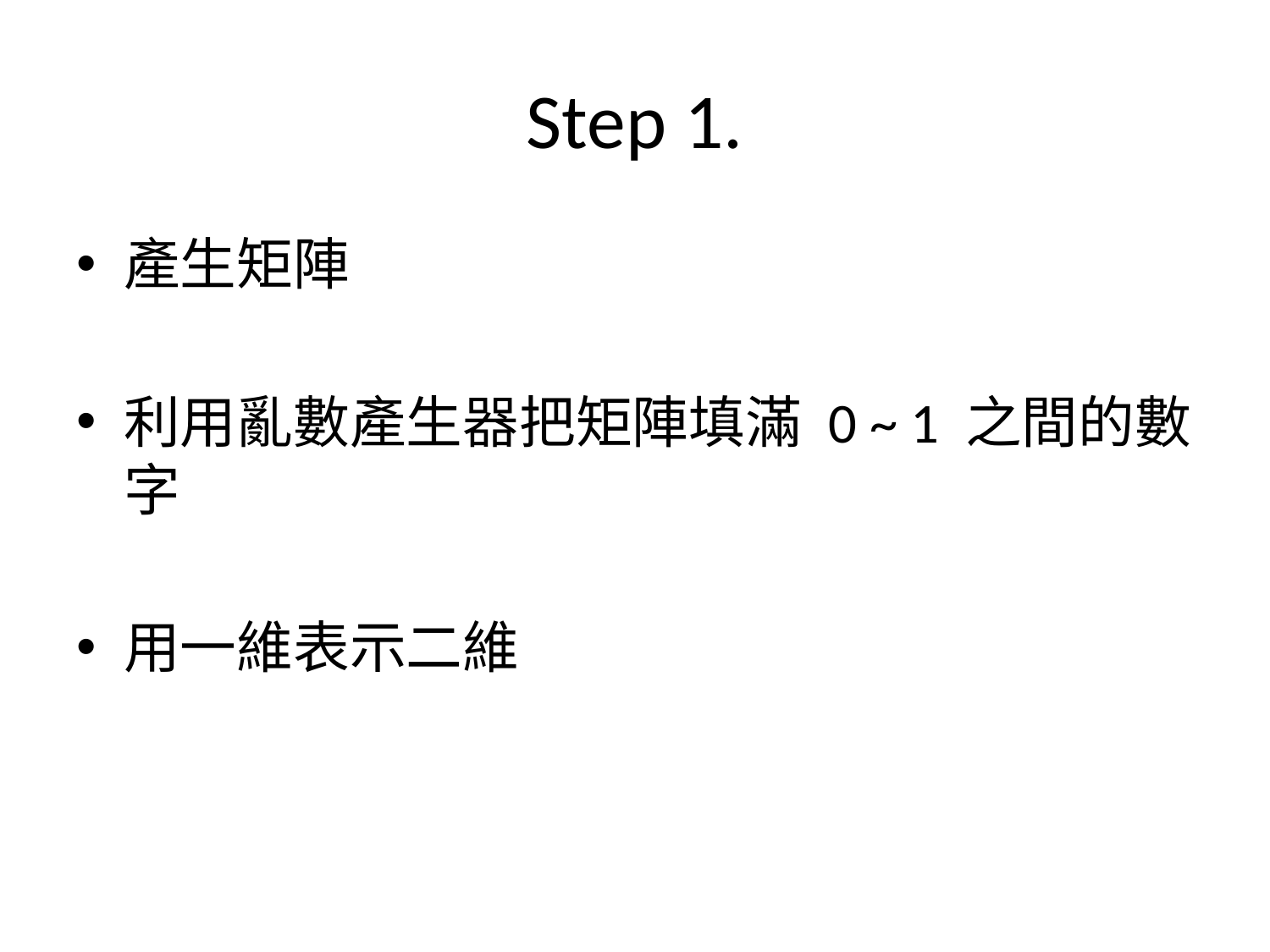

# Step 1.
產生矩陣

利用亂數產生器把矩陣填滿 0 ~ 1 之間的數字

用一維表示二維